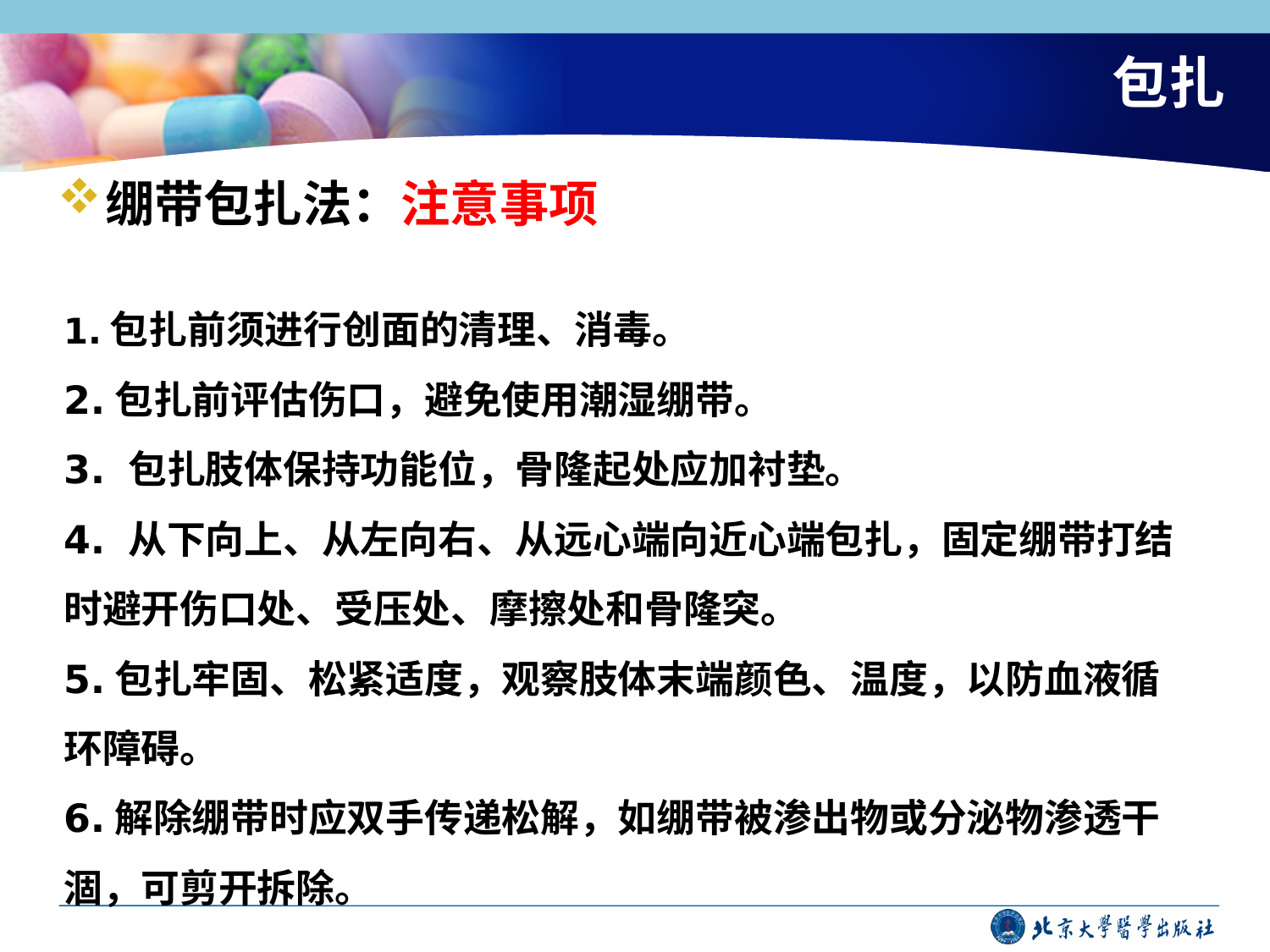

# 包扎
绷带包扎法：注意事项

1.包扎前须进行创面的清理、消毒。
2.包扎前评估伤口，避免使用潮湿绷带。
3. 包扎肢体保持功能位，骨隆起处应加衬垫。
4. 从下向上、从左向右、从远心端向近心端包扎，固定绷带打结时避开伤口处、受压处、摩擦处和骨隆突。
5.包扎牢固、松紧适度，观察肢体末端颜色、温度，以防血液循环障碍。
6.解除绷带时应双手传递松解，如绷带被渗出物或分泌物渗透干涸，可剪开拆除。